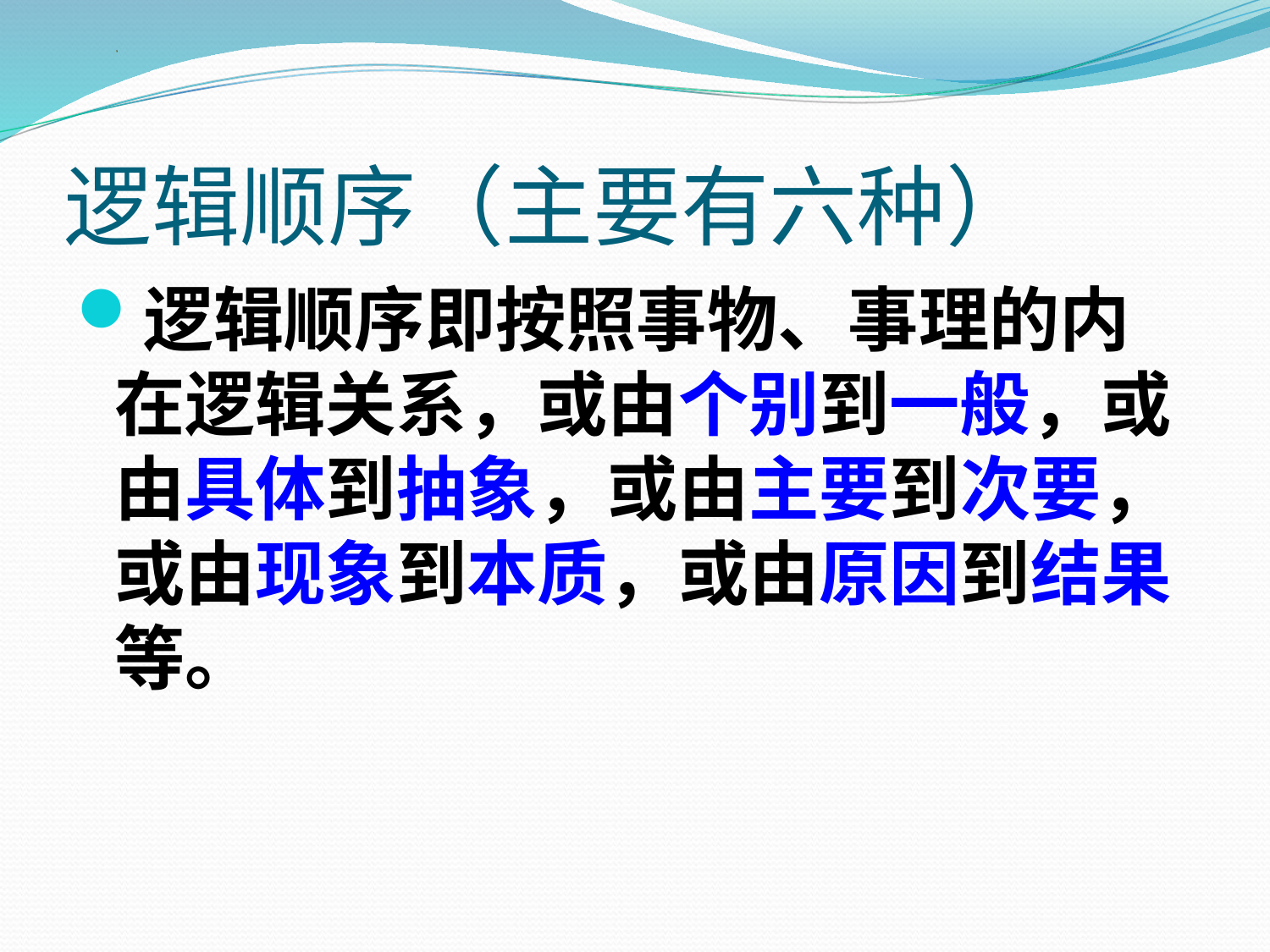

# 逻辑顺序（主要有六种）
逻辑顺序即按照事物、事理的内在逻辑关系，或由个别到一般，或由具体到抽象，或由主要到次要，或由现象到本质，或由原因到结果等。